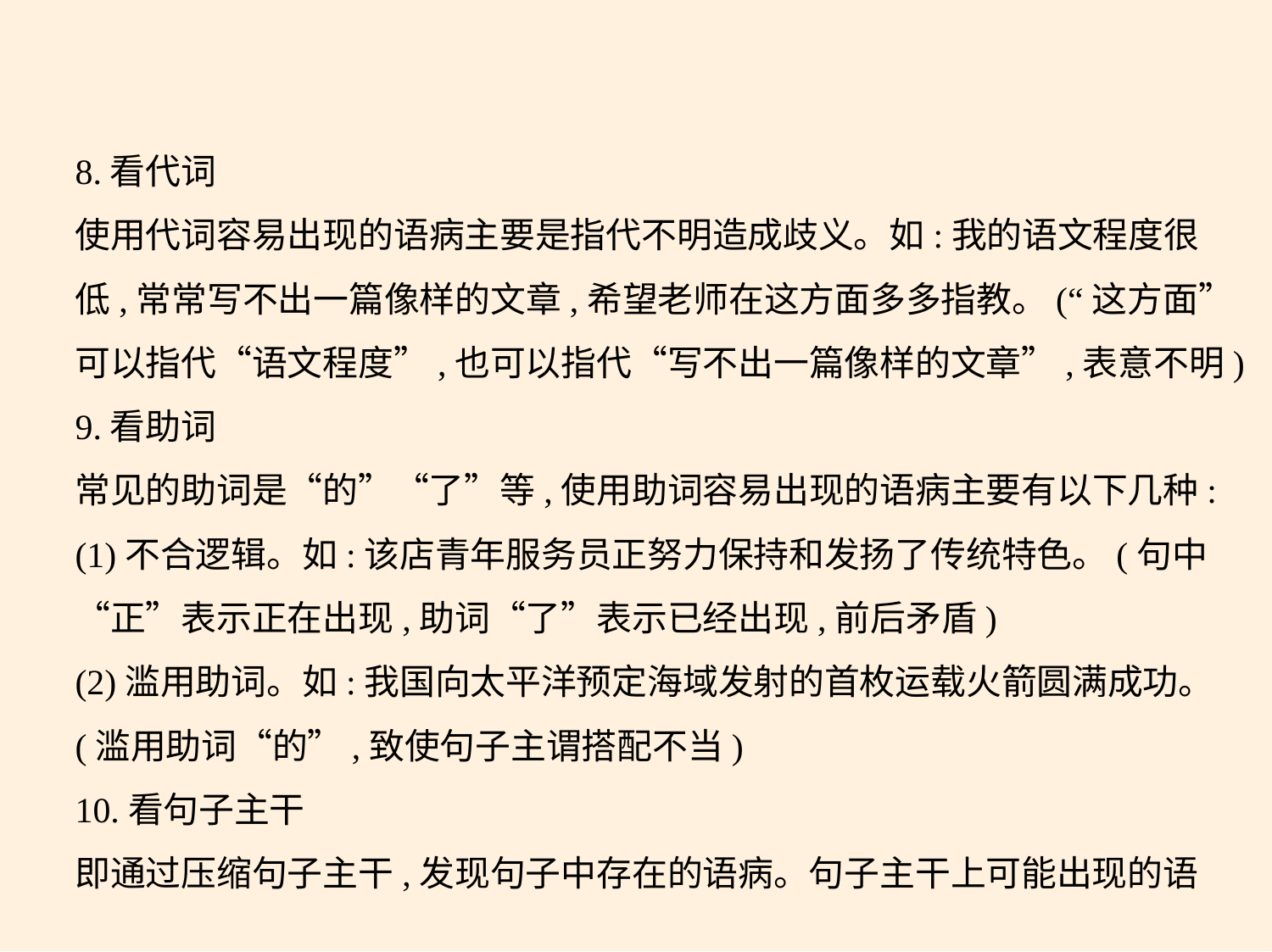

8.看代词
使用代词容易出现的语病主要是指代不明造成歧义。如:我的语文程度很
低,常常写不出一篇像样的文章,希望老师在这方面多多指教。(“这方面”可以指代“语文程度”,也可以指代“写不出一篇像样的文章”,表意不明)
9.看助词
常见的助词是“的”“了”等,使用助词容易出现的语病主要有以下几种:
(1)不合逻辑。如:该店青年服务员正努力保持和发扬了传统特色。(句中
“正”表示正在出现,助词“了”表示已经出现,前后矛盾)
(2)滥用助词。如:我国向太平洋预定海域发射的首枚运载火箭圆满成功。
(滥用助词“的”,致使句子主谓搭配不当)
10.看句子主干
即通过压缩句子主干,发现句子中存在的语病。句子主干上可能出现的语